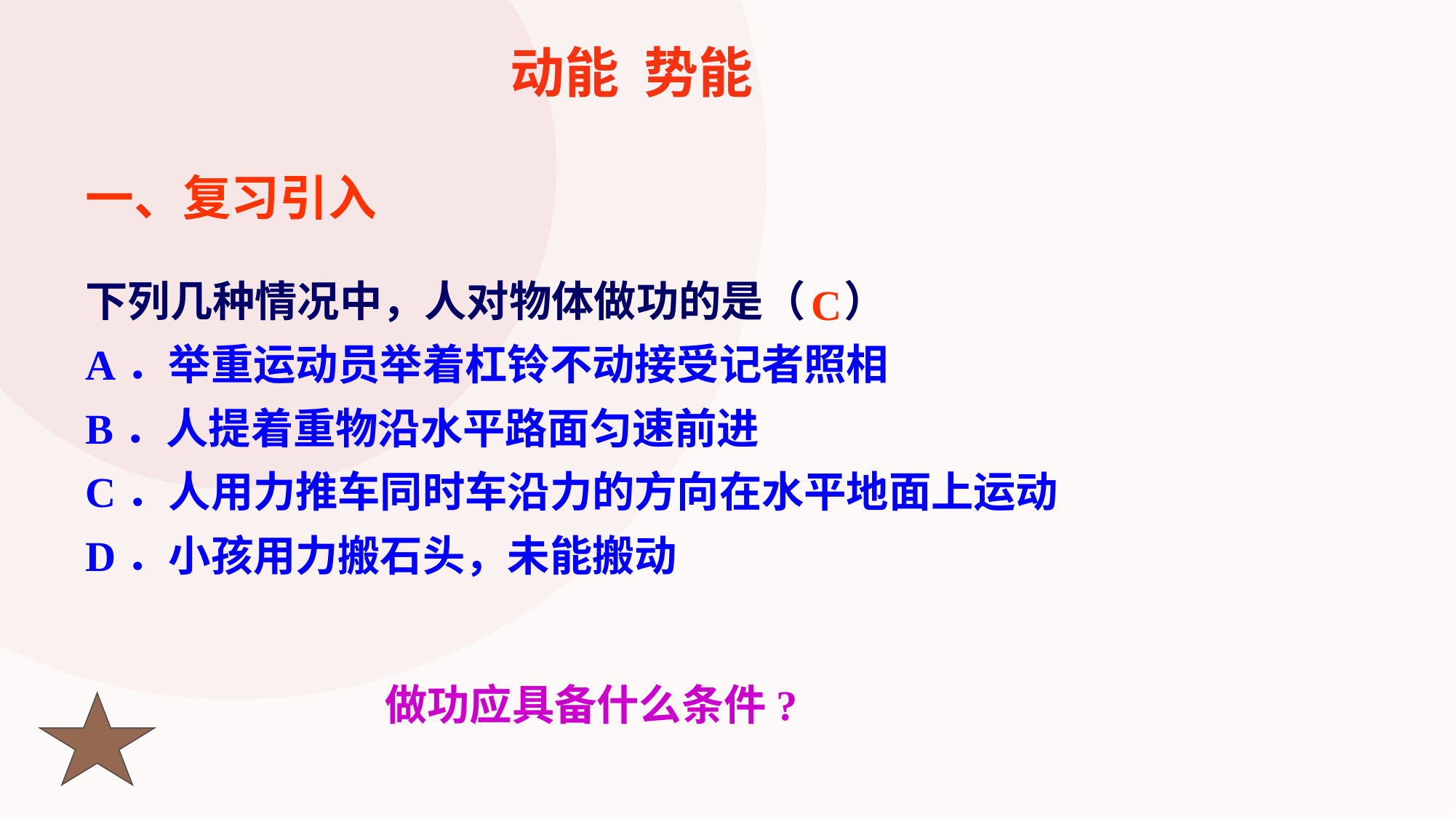

动能  势能
一、复习引入
下列几种情况中，人对物体做功的是（    ）
A．举重运动员举着杠铃不动接受记者照相
B．人提着重物沿水平路面匀速前进
C．人用力推车同时车沿力的方向在水平地面上运动
D．小孩用力搬石头，未能搬动
C
          做功应具备什么条件?